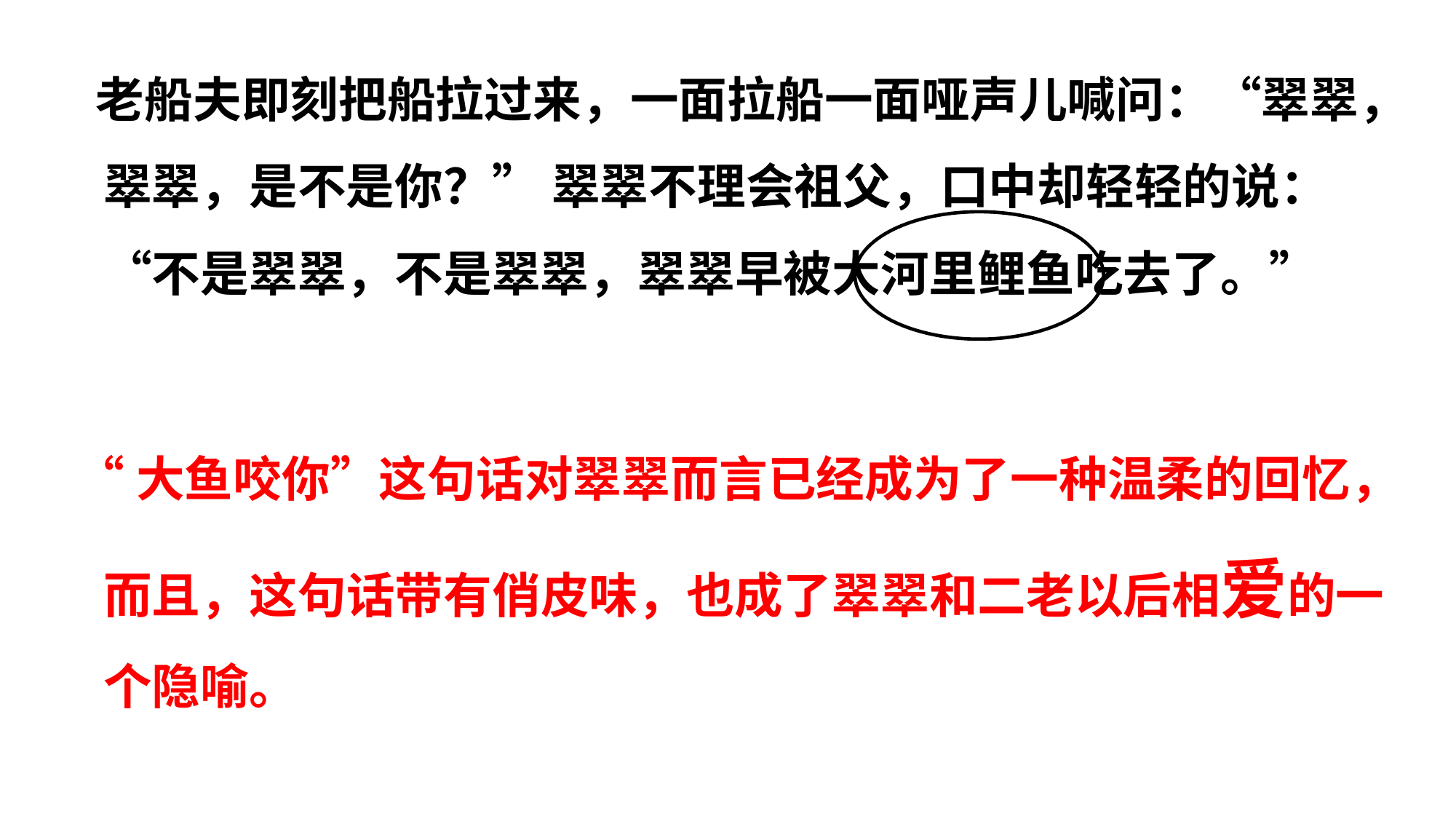

老船夫即刻把船拉过来，一面拉船一面哑声儿喊问：“翠翠，翠翠，是不是你？” 翠翠不理会祖父，口中却轻轻的说：“不是翠翠，不是翠翠，翠翠早被大河里鲤鱼吃去了。”

“大鱼咬你”这句话对翠翠而言已经成为了一种温柔的回忆，而且，这句话带有俏皮味，也成了翠翠和二老以后相爱的一个隐喻。